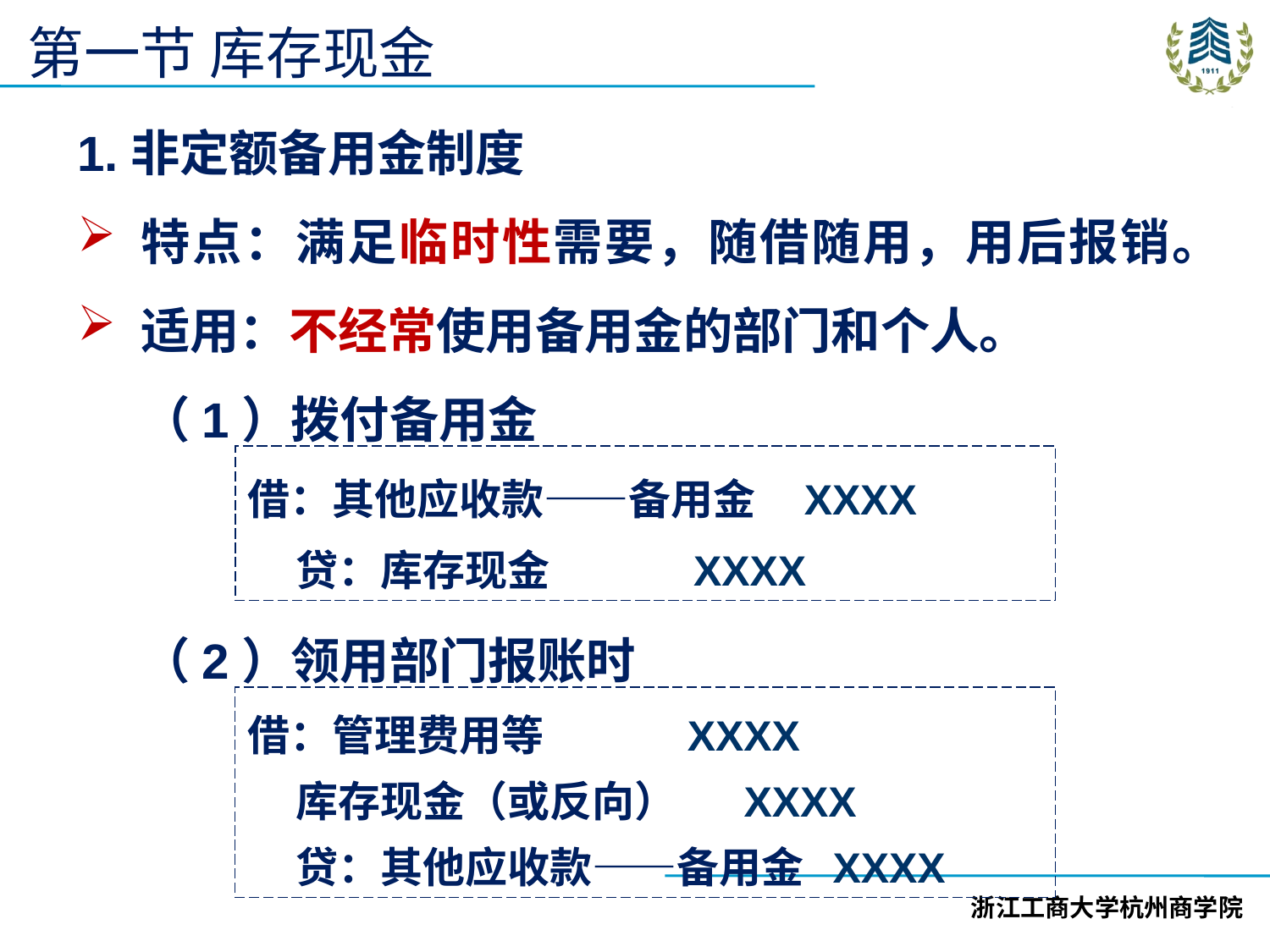

第一节 库存现金
1.非定额备用金制度
特点：满足临时性需要，随借随用，用后报销。
适用：不经常使用备用金的部门和个人。
（1）拨付备用金

（2）领用部门报账时

借：其他应收款——备用金    XXXX
    贷：库存现金              XXXX
借：管理费用等              XXXX
    库存现金（或反向）      XXXX
    贷：其他应收款——备用金  XXXX